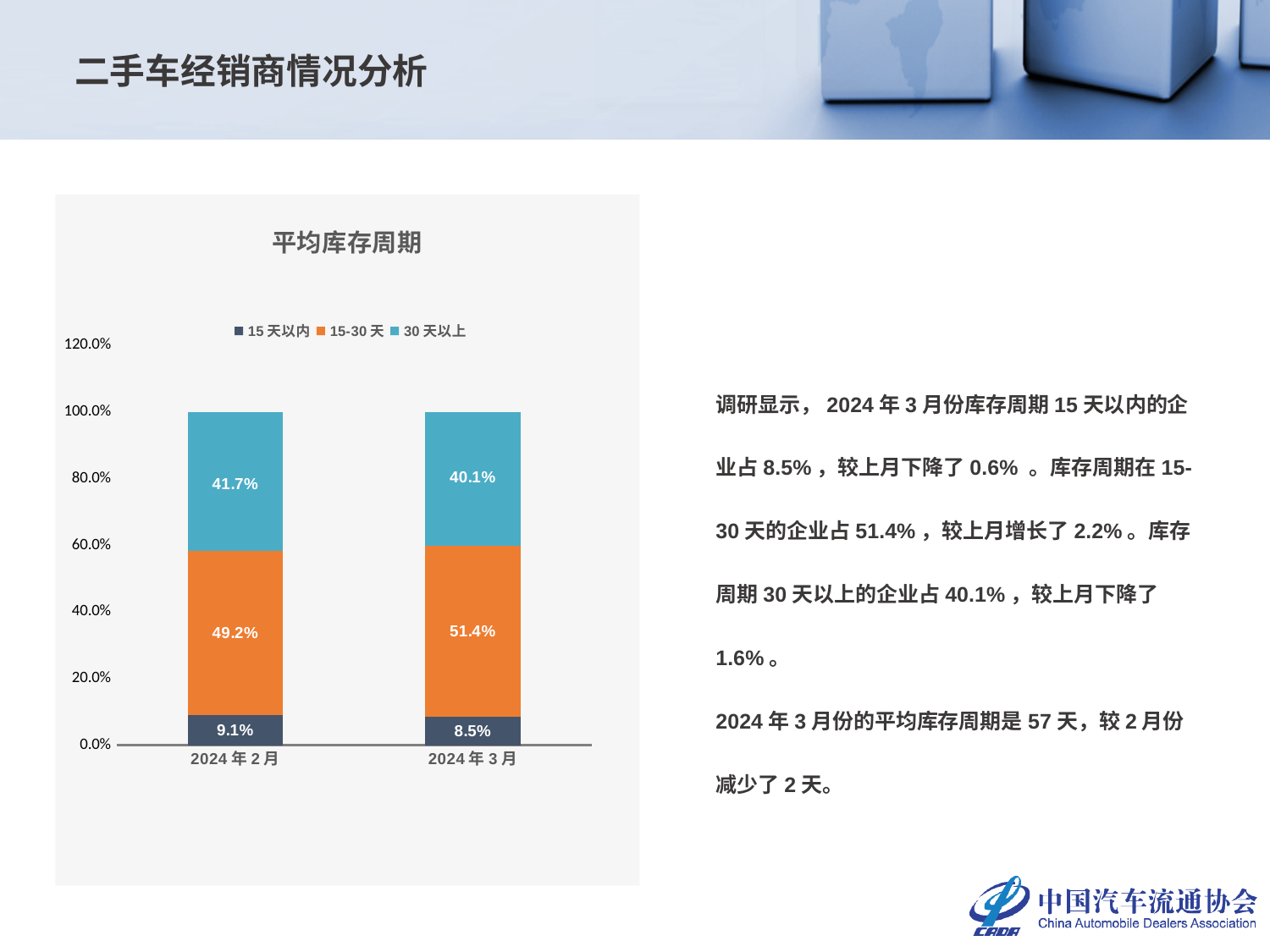

二手车经销商情况分析

### Chart: 平均库存周期

| Category | 15天以内 | 15-30天 | 30天以上 |
|---|---|---|---|
| 2024年2月 | 0.0910740740740741 | 0.492 | 0.4169259259259259 |
| 2024年3月 | 0.08504720620510094 | 0.5138531468531469 | 0.40109964694175215 |
调研显示，2024年3月份库存周期15天以内的企业占8.5%，较上月下降了0.6% 。库存周期在15-30天的企业占51.4%，较上月增长了2.2%。库存周期30天以上的企业占40.1%，较上月下降了1.6%。
2024年3月份的平均库存周期是57天，较2月份减少了2天。